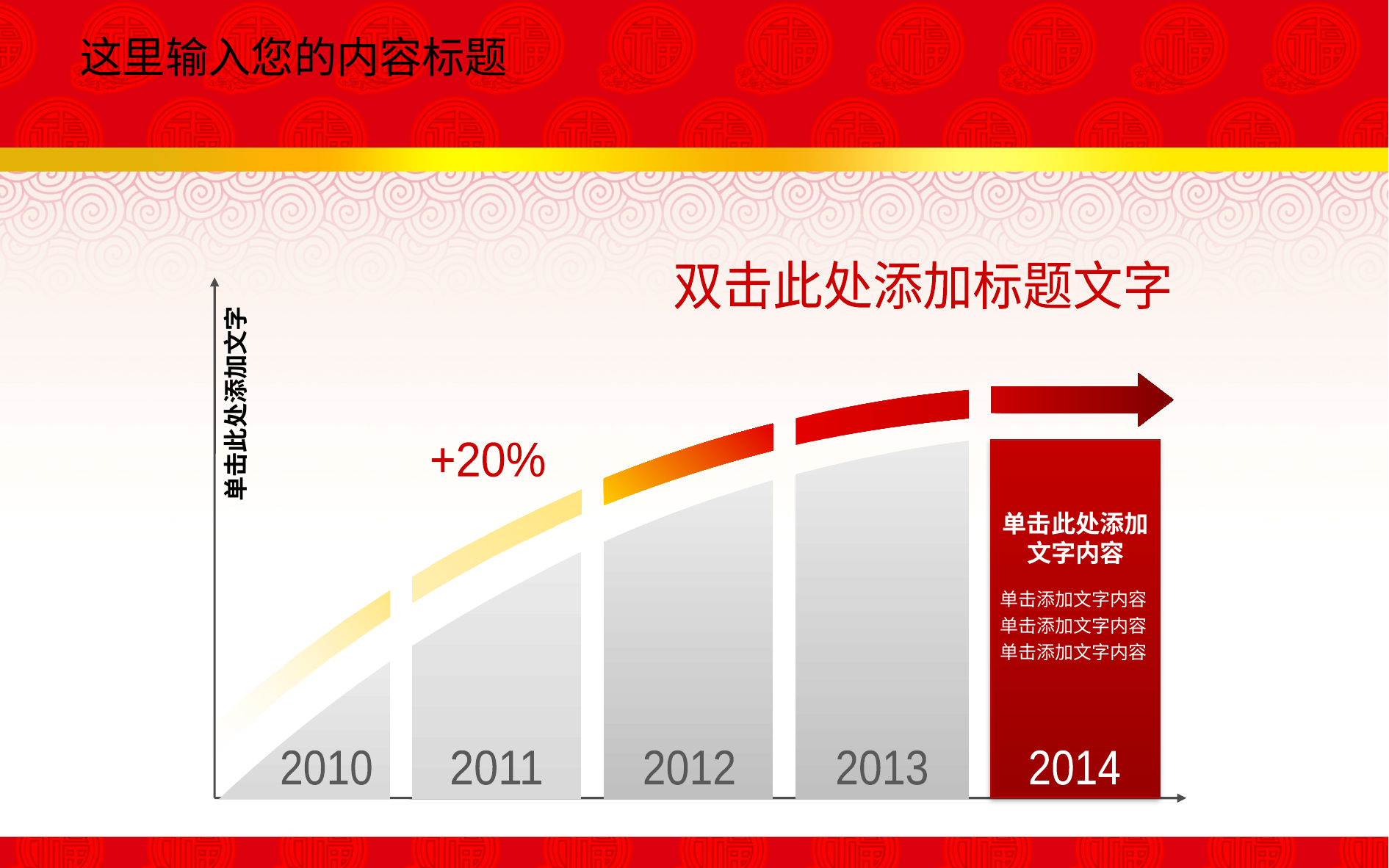

这里输入您的内容标题
双击此处添加标题文字
+20%

单击此处添加文字

单击此处添加
文字内容
单击添加文字内容
单击添加文字内容
单击添加文字内容
2014

2013

2012

2011

2010